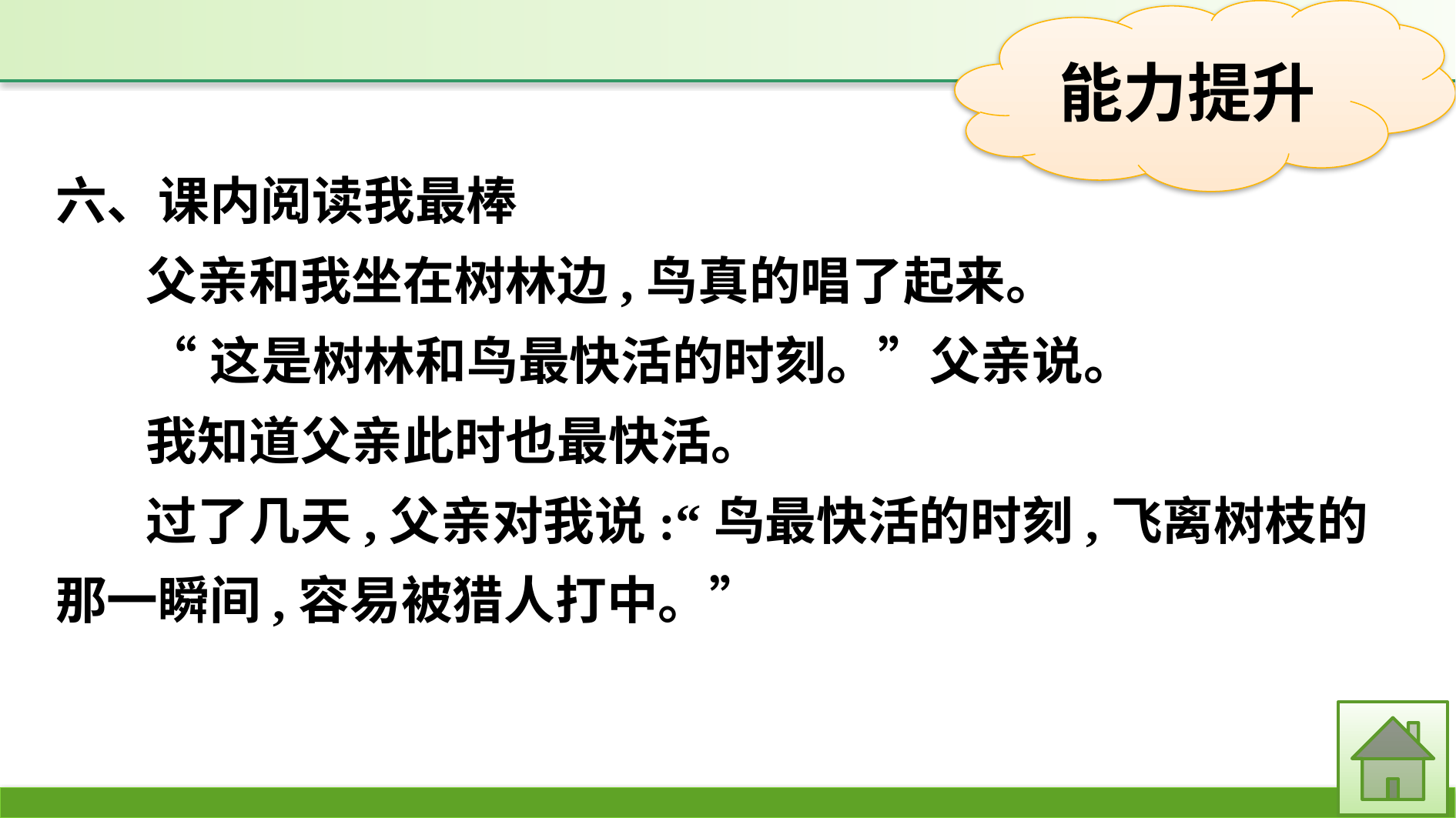

六、课内阅读我最棒
父亲和我坐在树林边,鸟真的唱了起来。
“这是树林和鸟最快活的时刻。”父亲说。
我知道父亲此时也最快活。
过了几天,父亲对我说:“鸟最快活的时刻,飞离树枝的那一瞬间,容易被猎人打中。”